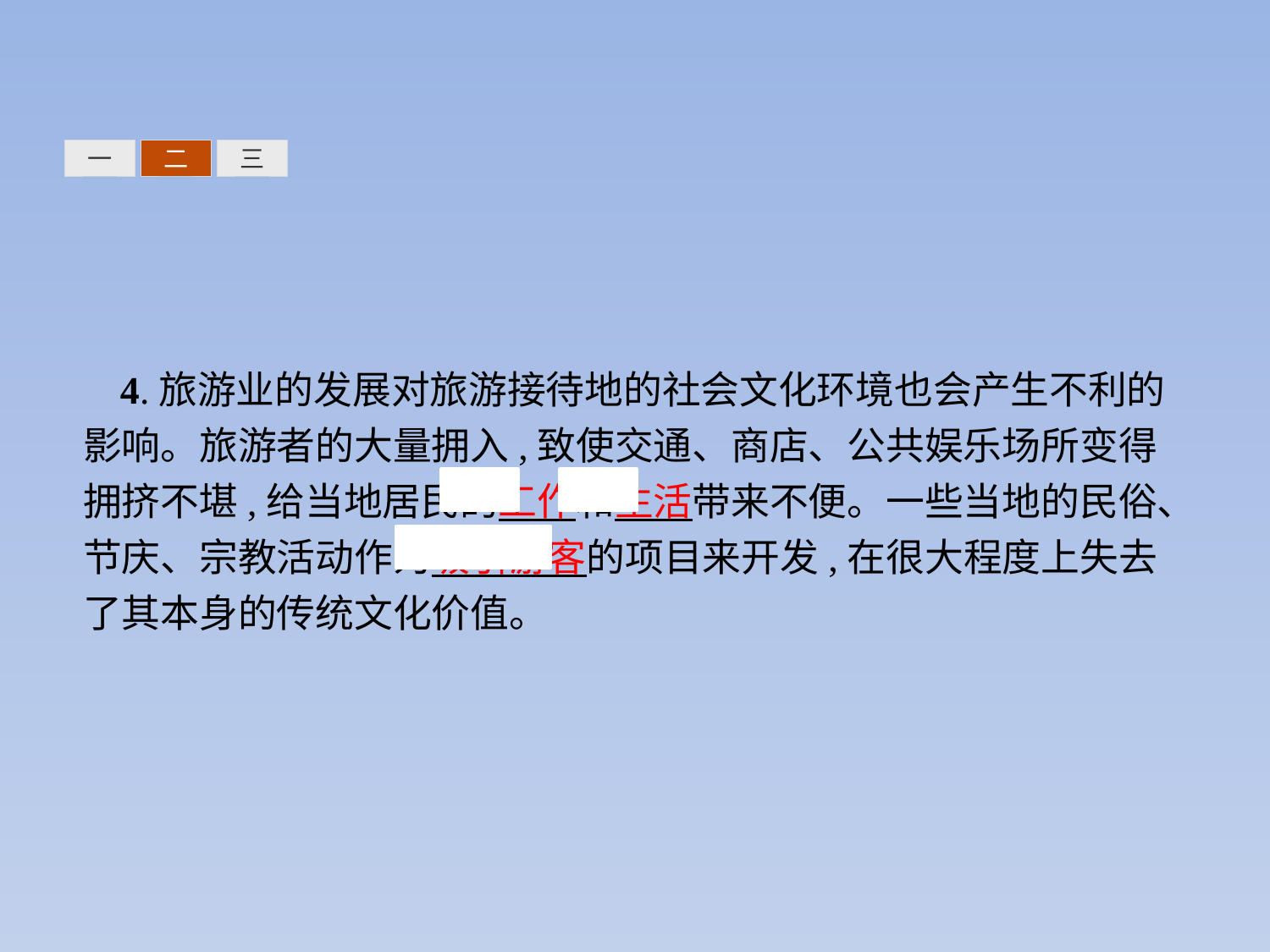

三
一
二
4.旅游业的发展对旅游接待地的社会文化环境也会产生不利的影响。旅游者的大量拥入,致使交通、商店、公共娱乐场所变得拥挤不堪,给当地居民的工作和生活带来不便。一些当地的民俗、节庆、宗教活动作为吸引游客的项目来开发,在很大程度上失去了其本身的传统文化价值。